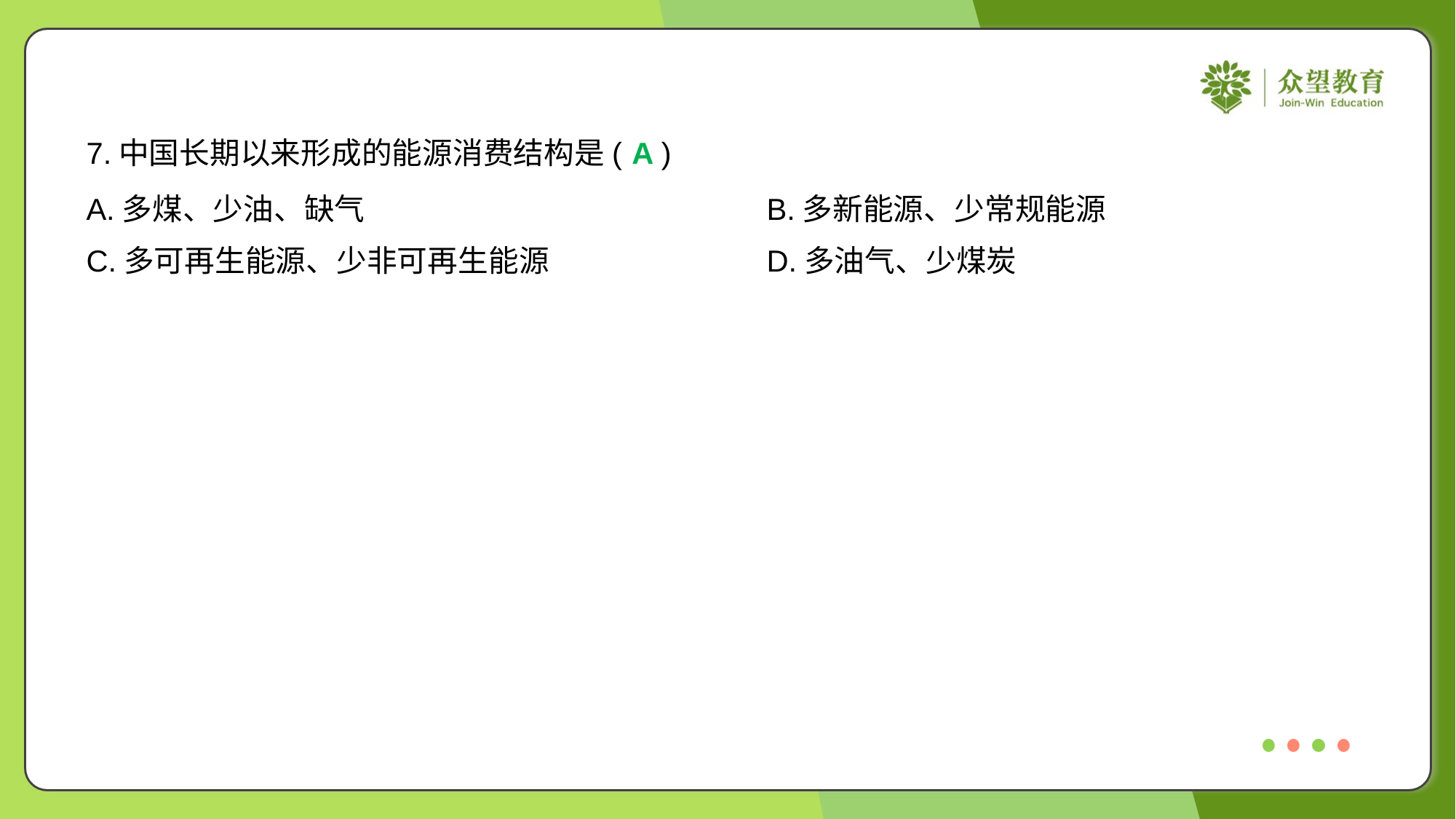

7.中国长期以来形成的能源消费结构是(     )
A
A.多煤、少油、缺气	B.多新能源、少常规能源
C.多可再生能源、少非可再生能源	D.多油气、少煤炭